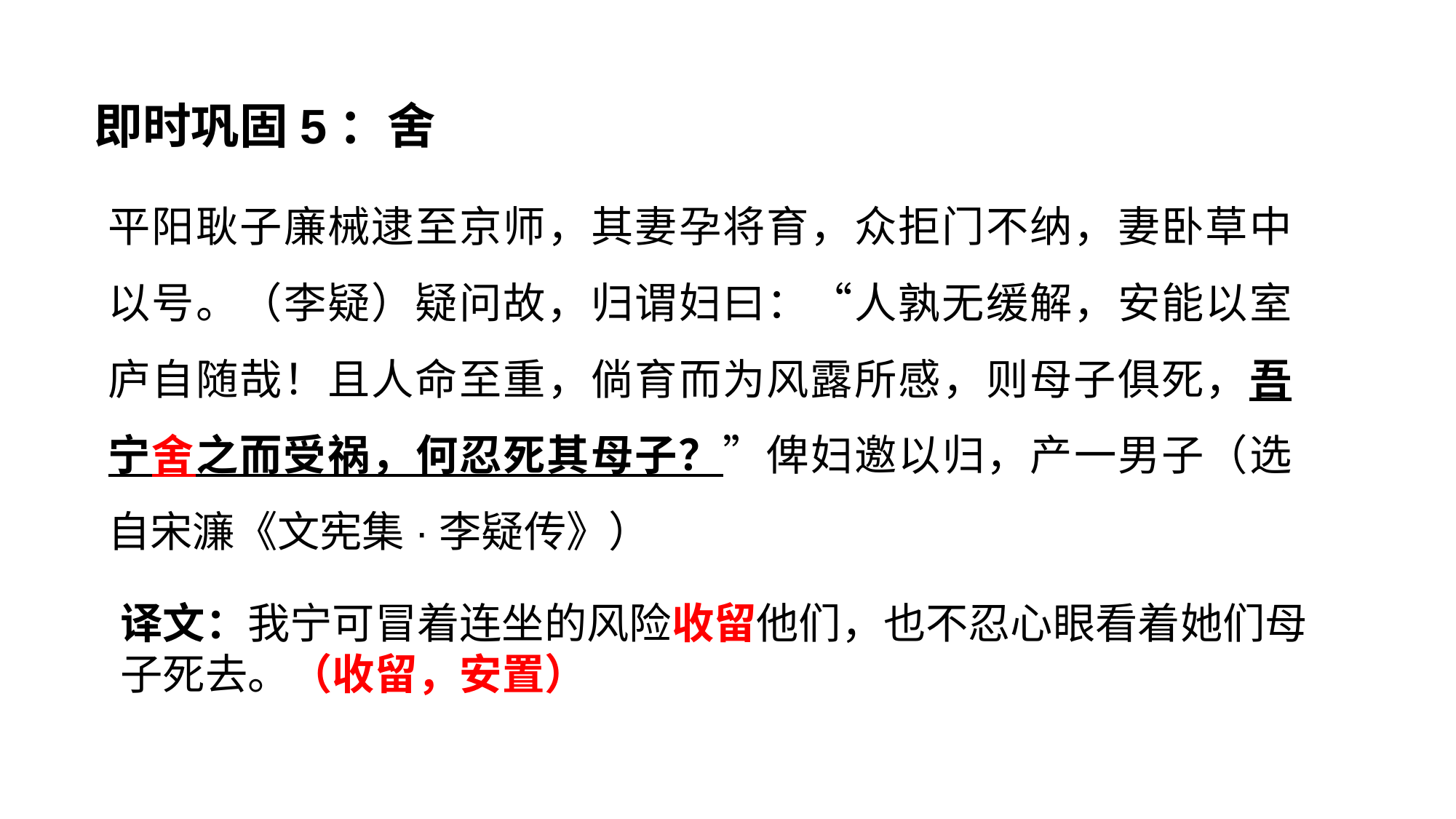

即时巩固5：舍

平阳耿子廉械逮至京师，其妻孕将育，众拒门不纳，妻卧草中以号。（李疑）疑问故，归谓妇曰：“人孰无缓解，安能以室庐自随哉！且人命至重，倘育而为风露所感，则母子俱死，吾宁舍之而受祸，何忍死其母子？”俾妇邀以归，产一男子（选自宋濂《文宪集·李疑传》）
译文：我宁可冒着连坐的风险收留他们，也不忍心眼看着她们母子死去。（收留，安置）